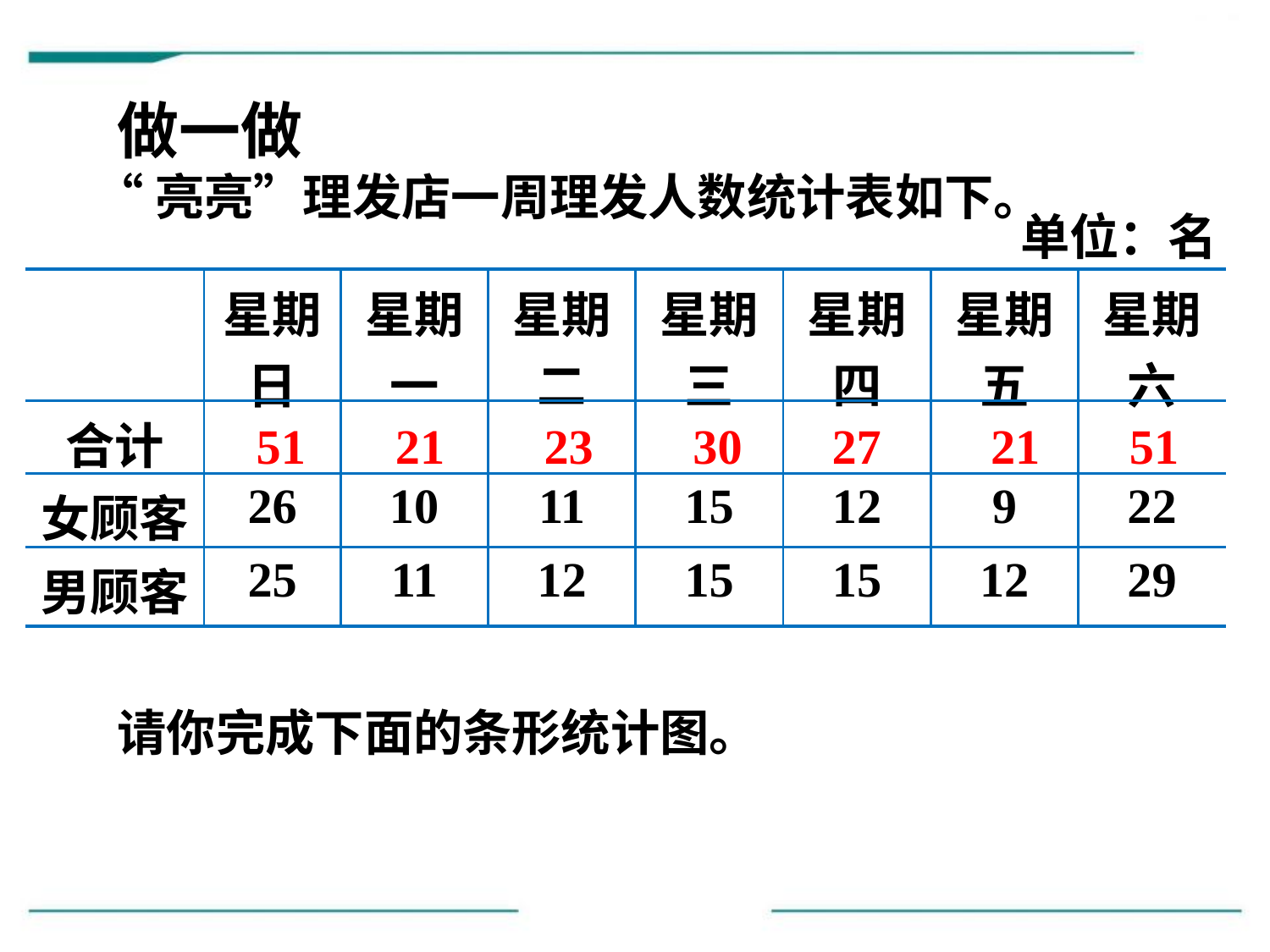

做一做
     “亮亮”理发店一周理发人数统计表如下。
单位：名
|  | 星期日 | 星期一 | 星期二 | 星期三 | 星期四 | 星期五 | 星期六 |
| --- | --- | --- | --- | --- | --- | --- | --- |
| 合计 |  |  |  |  |  |  |  |
| 女顾客 | 26 | 10 | 11 | 15 | 12 | 9 | 22 |
| 男顾客 | 25 | 11 | 12 | 15 | 15 | 12 | 29 |
51
21
23
30
27
21
51
请你完成下面的条形统计图。